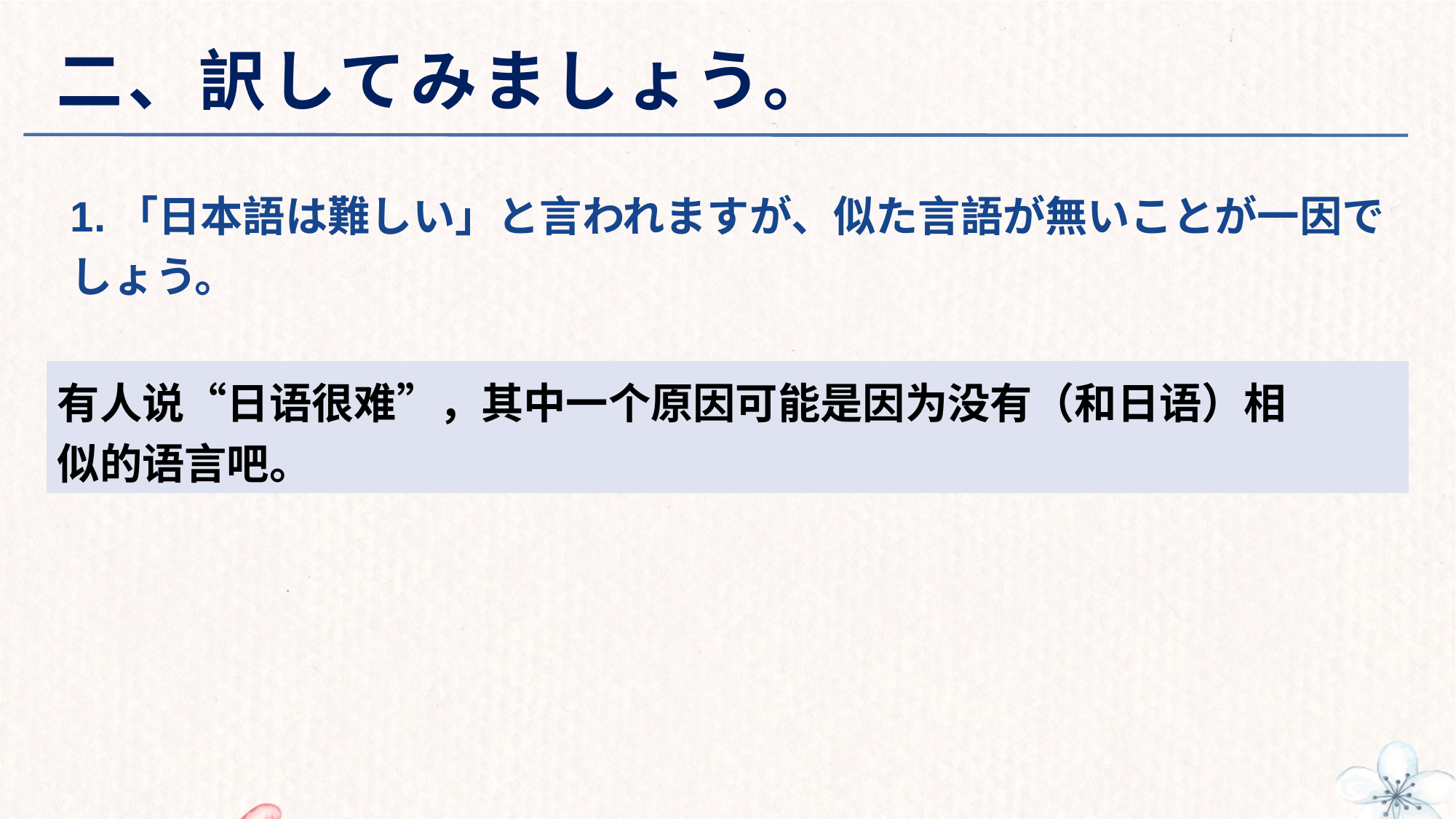

# 二、訳してみましょう。
1.「日本語は難しい」と言われますが、似た言語が無いことが一因でしょう。
有人说“日语很难”，其中一个原因可能是因为没有（和日语）相
似的语言吧。